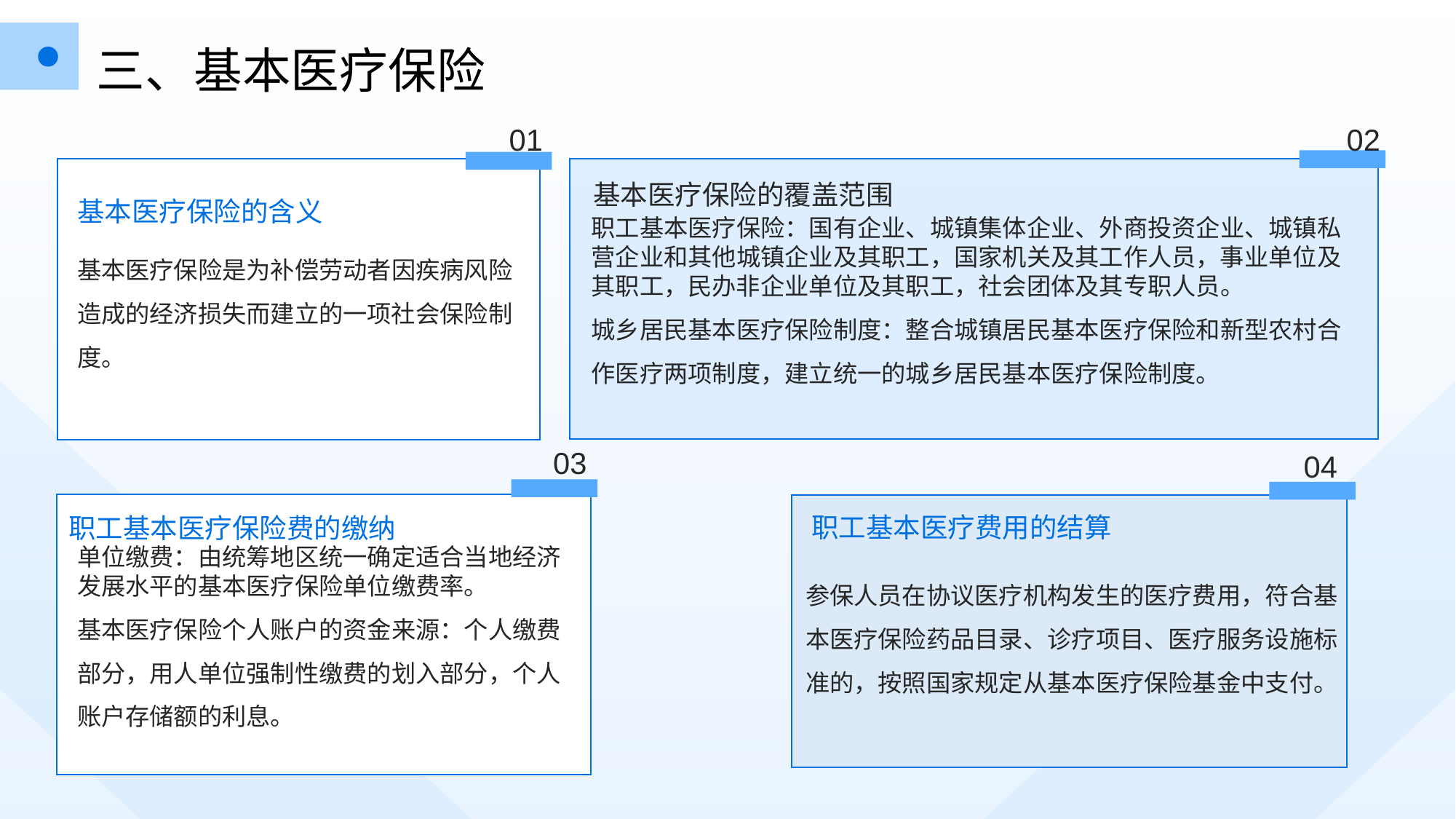

三、基本医疗保险

01
02

基本医疗保险的覆盖范围

基本医疗保险的含义
职工基本医疗保险：国有企业、城镇集体企业、外商投资企业、城镇私营企业和其他城镇企业及其职工，国家机关及其工作人员，事业单位及其职工，民办非企业单位及其职工，社会团体及其专职人员。
城乡居民基本医疗保险制度：整合城镇居民基本医疗保险和新型农村合作医疗两项制度，建立统一的城乡居民基本医疗保险制度。
基本医疗保险是为补偿劳动者因疾病风险造成的经济损失而建立的一项社会保险制度。

03
04

职工基本医疗保险费的缴纳
职工基本医疗费用的结算

单位缴费：由统筹地区统一确定适合当地经济发展水平的基本医疗保险单位缴费率。
基本医疗保险个人账户的资金来源：个人缴费部分，用人单位强制性缴费的划入部分，个人账户存储额的利息。
参保人员在协议医疗机构发生的医疗费用，符合基本医疗保险药品目录、诊疗项目、医疗服务设施标准的，按照国家规定从基本医疗保险基金中支付。